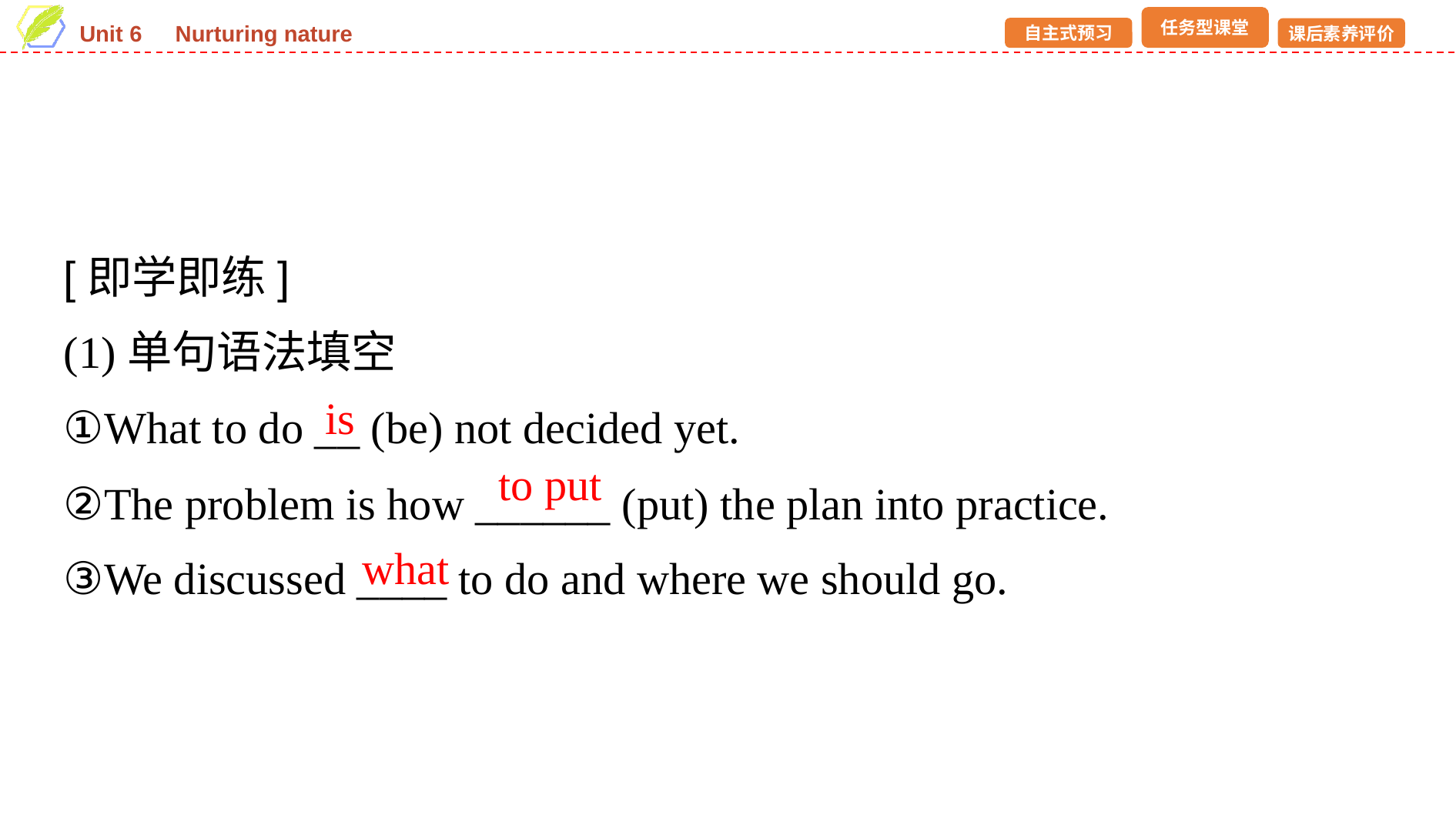

[即学即练]
(1)单句语法填空
①What to do __ (be) not decided yet.
②The problem is how ______ (put) the plan into practice.
③We discussed ____ to do and where we should go.
is
to put
what